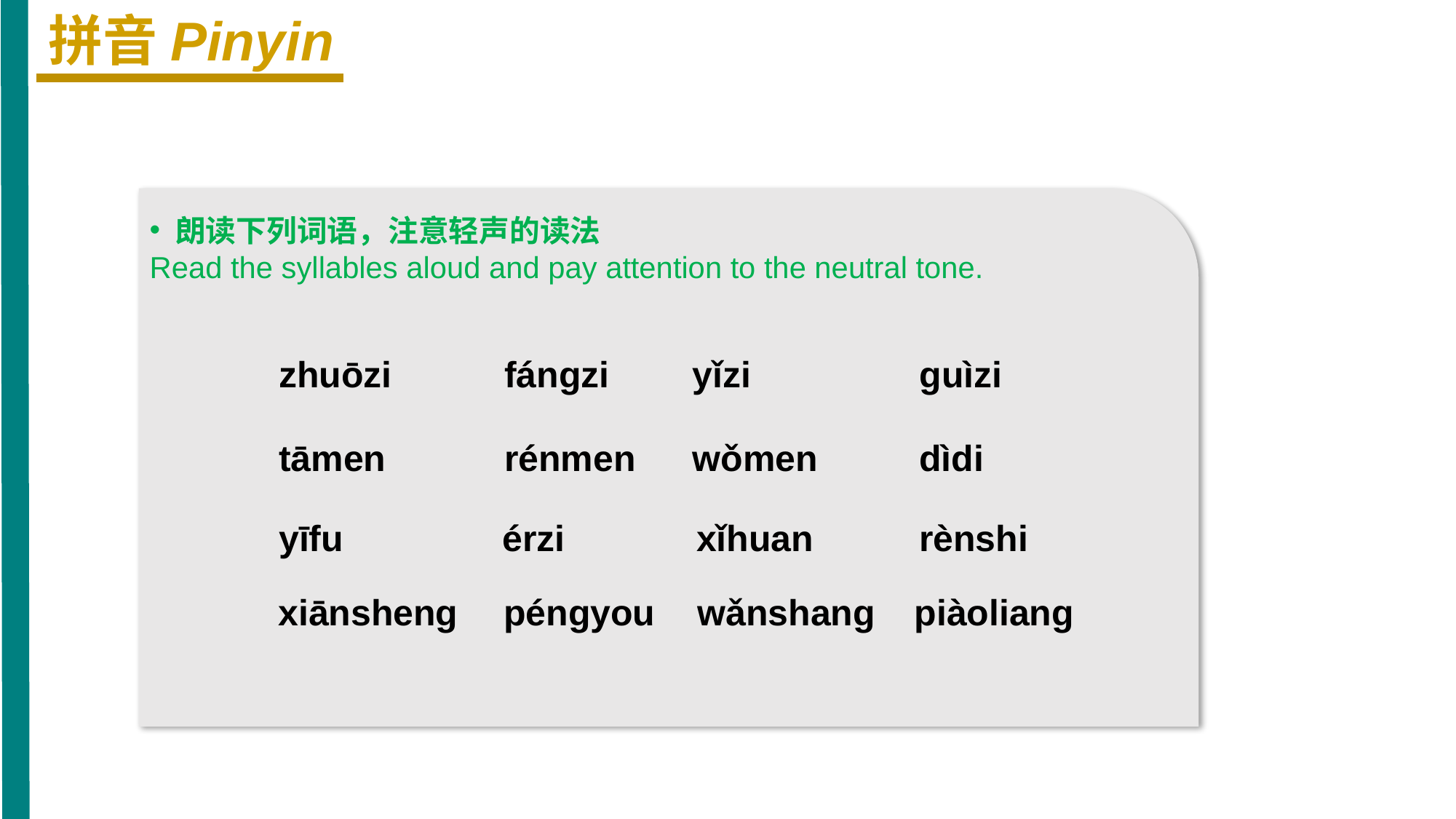

拼音Pinyin

朗读下列词语，注意轻声的读法
Read the syllables aloud and pay attention to the neutral tone.

zhuōzi
fánɡzi
yǐzi
ɡuìzi
tāmen
rénmen
wǒmen
dìdi
yīfu
érzi
xǐhuan
rènshi
xiānshenɡ
pénɡyou
wǎnshanɡ
piàolianɡ